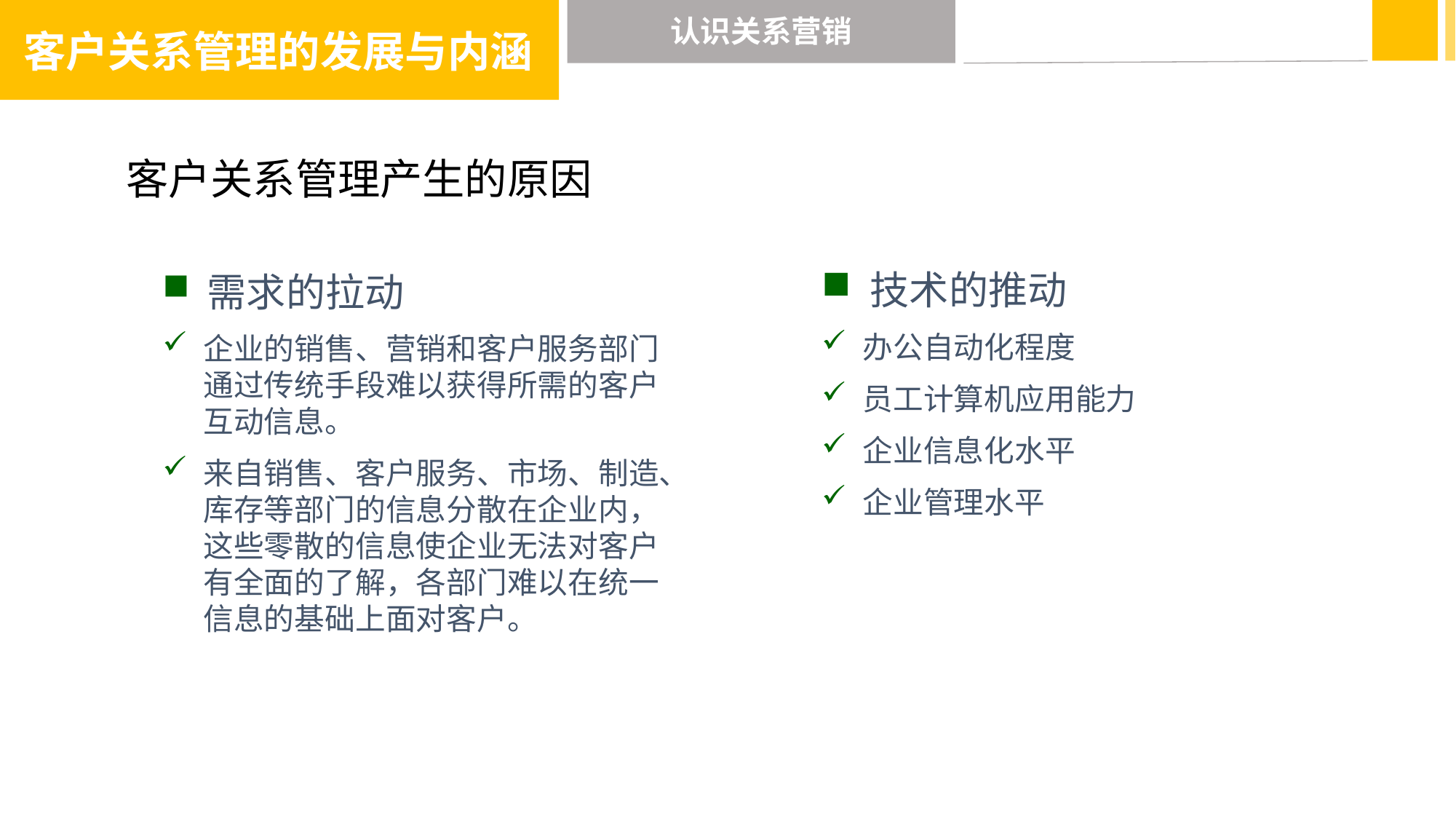

客户关系管理的发展与内涵

认识关系营销

客户关系管理产生的原因
 技术的推动
办公自动化程度
员工计算机应用能力
企业信息化水平
企业管理水平
 需求的拉动
企业的销售、营销和客户服务部门通过传统手段难以获得所需的客户互动信息。
来自销售、客户服务、市场、制造、库存等部门的信息分散在企业内，这些零散的信息使企业无法对客户有全面的了解，各部门难以在统一信息的基础上面对客户。